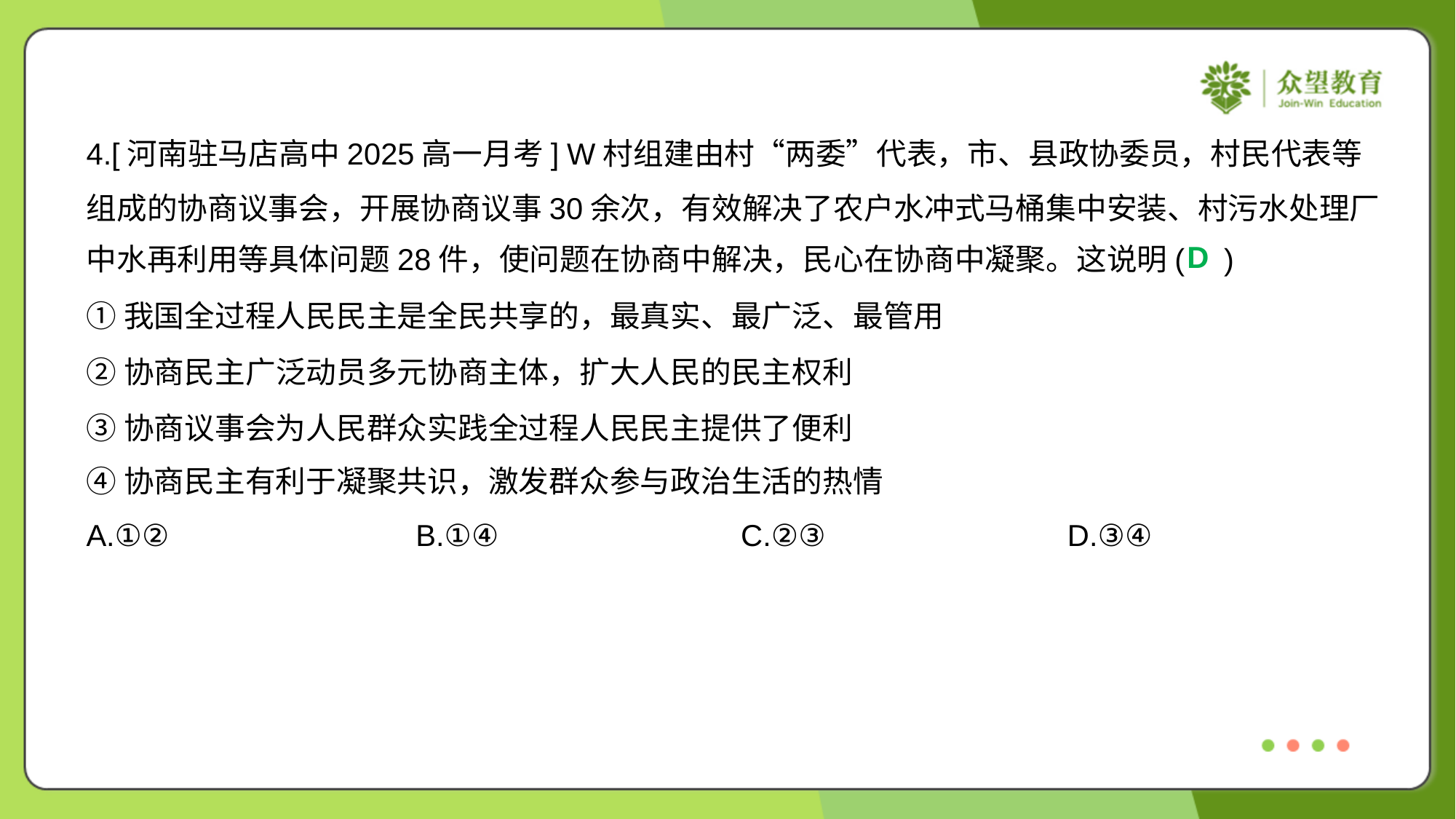

4.[河南驻马店高中2025高一月考] W村组建由村“两委”代表，市、县政协委员，村民代表等
组成的协商议事会，开展协商议事30余次，有效解决了农户水冲式马桶集中安装、村污水处理厂
中水再利用等具体问题28件，使问题在协商中解决，民心在协商中凝聚。这说明(     )
D
①我国全过程人民民主是全民共享的，最真实、最广泛、最管用
②协商民主广泛动员多元协商主体，扩大人民的民主权利
③协商议事会为人民群众实践全过程人民民主提供了便利
④协商民主有利于凝聚共识，激发群众参与政治生活的热情
A.①②	B.①④	C.②③	D.③④